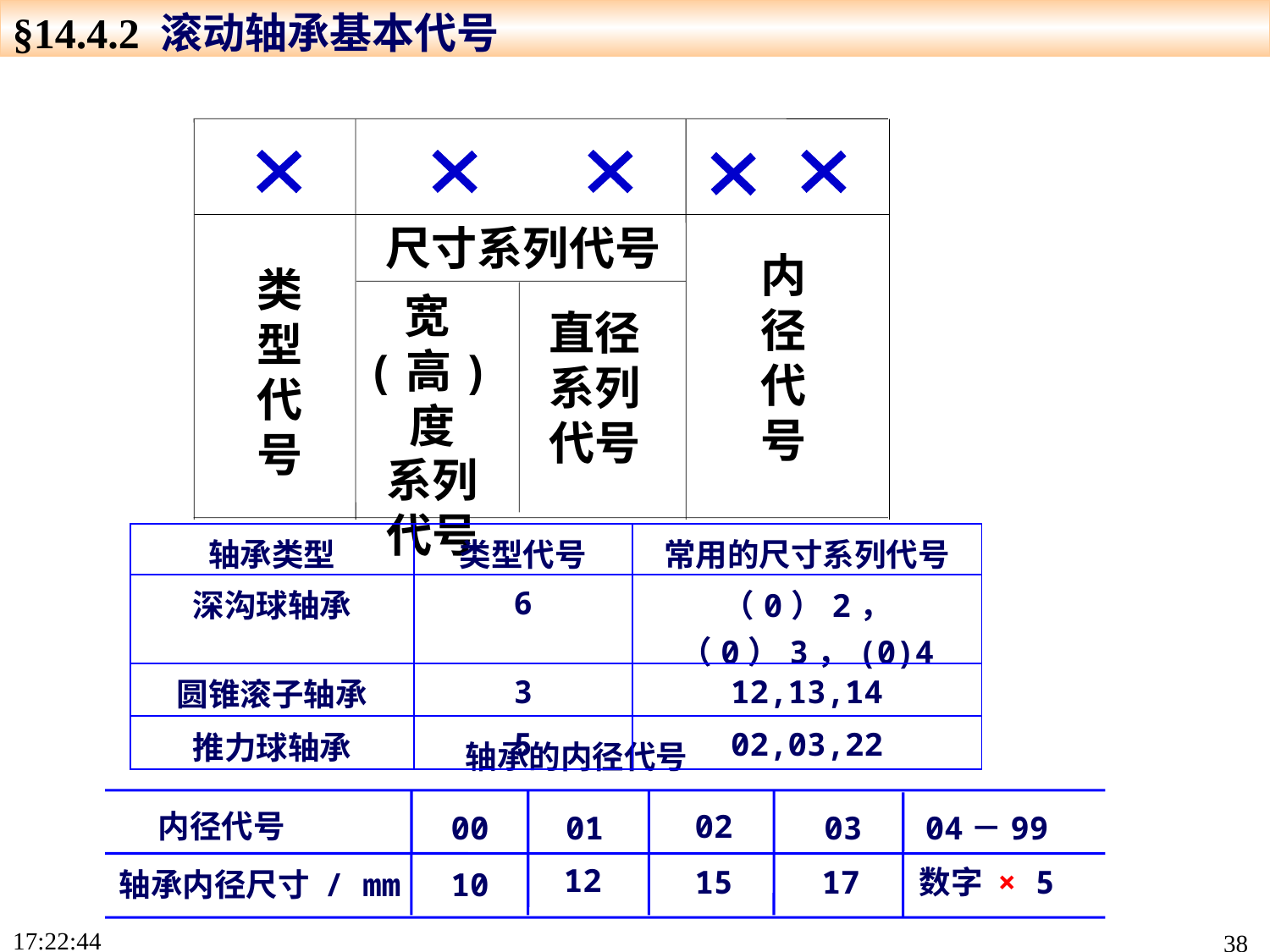

§14.4.2 滚动轴承基本代号

尺寸系列代号

内径代号
类型代号
宽(高)度
系列代号

直径系列
代号

| 轴承类型 | 类型代号 | 常用的尺寸系列代号 |
| --- | --- | --- |
| 深沟球轴承 | 6 | （0）2，（0）3，(0)4 |
| 圆锥滚子轴承 | 3 | 12,13,14 |
| 推力球轴承 | 5 | 02,03,22 |
轴承的内径代号

内径代号
02
00
01
03
04－99
12
15
17
数字 × 5
轴承内径尺寸 / mm
10
17:22:44
38